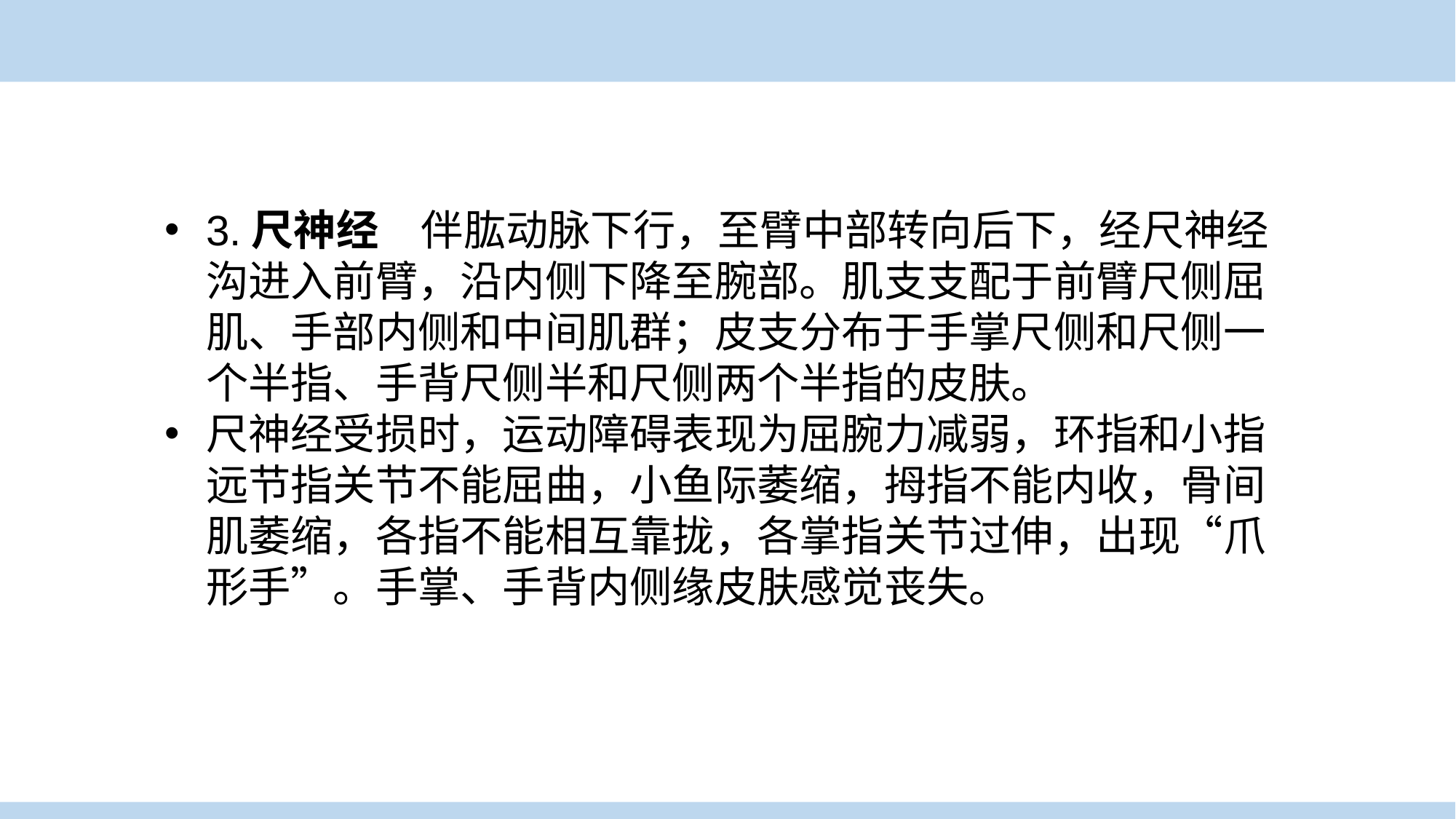

3.尺神经　伴肱动脉下行，至臂中部转向后下，经尺神经沟进入前臂，沿内侧下降至腕部。肌支支配于前臂尺侧屈肌、手部内侧和中间肌群；皮支分布于手掌尺侧和尺侧一个半指、手背尺侧半和尺侧两个半指的皮肤。
尺神经受损时，运动障碍表现为屈腕力减弱，环指和小指远节指关节不能屈曲，小鱼际萎缩，拇指不能内收，骨间肌萎缩，各指不能相互靠拢，各掌指关节过伸，出现“爪形手”。手掌、手背内侧缘皮肤感觉丧失。